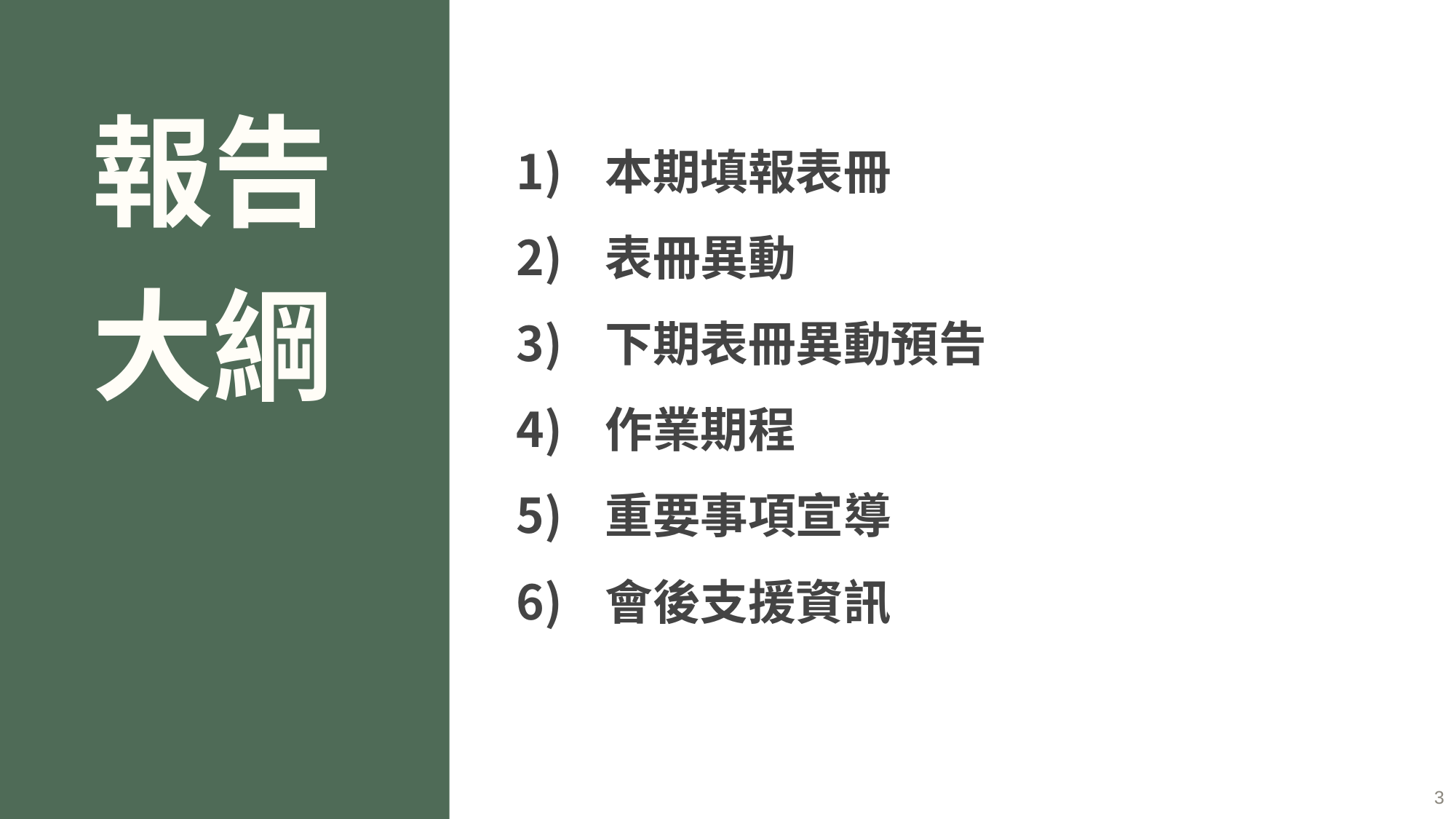

報告大綱
本期填報表冊
表冊異動
下期表冊異動預告
作業期程
重要事項宣導
會後支援資訊
3